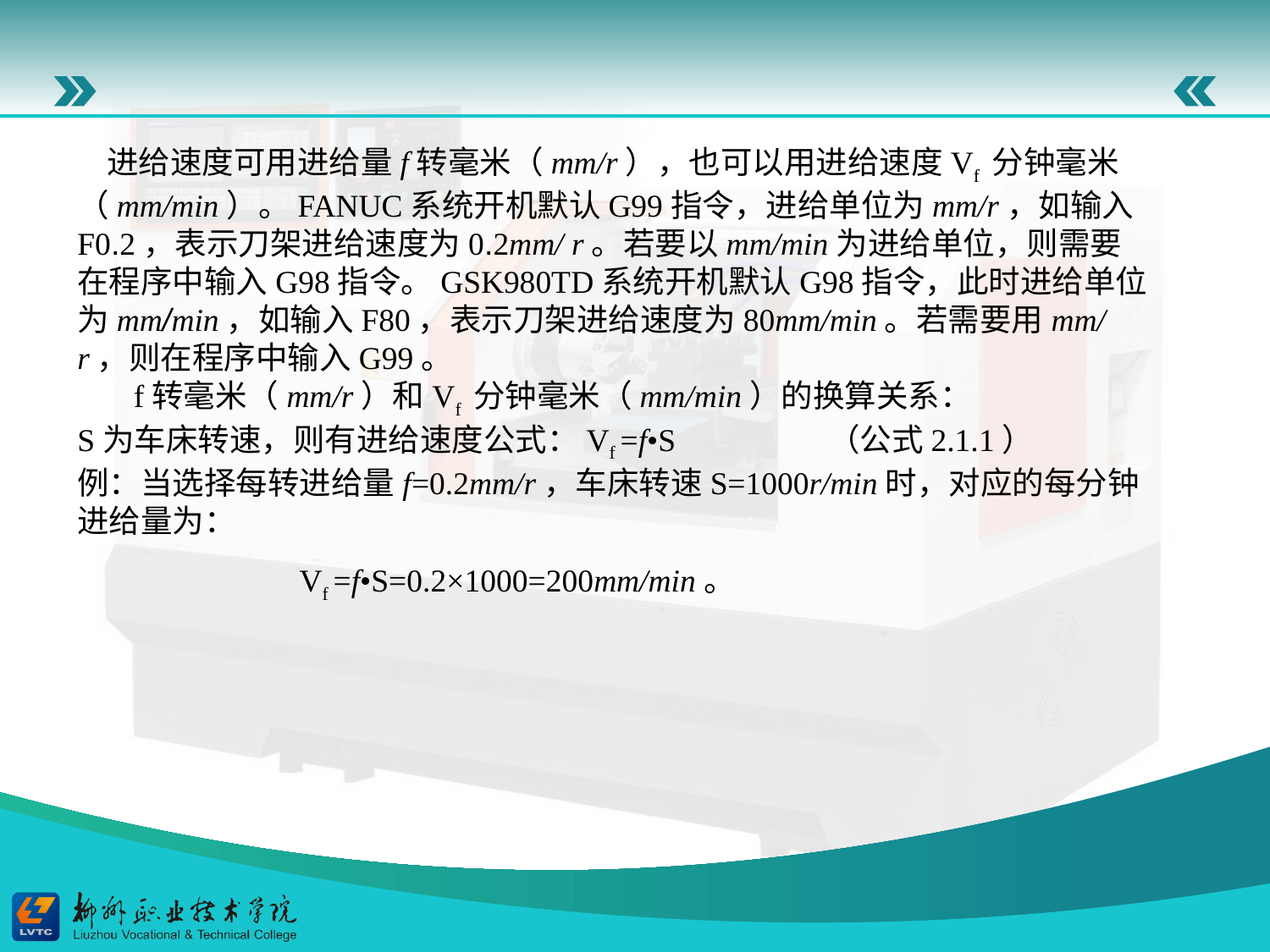

进给速度可用进给量f转毫米（mm/r），也可以用进给速度Vf 分钟毫米（mm/min）。FANUC系统开机默认G99指令，进给单位为mm/r，如输入F0.2，表示刀架进给速度为0.2mm/ r。若要以mm/min为进给单位，则需要在程序中输入G98指令。GSK980TD系统开机默认G98指令，此时进给单位为mm/min，如输入F80，表示刀架进给速度为80mm/min。若需要用mm/r，则在程序中输入G99。       f转毫米（mm/r）和Vf 分钟毫米（mm/min）的换算关系：S为车床转速，则有进给速度公式：Vf =f•S                  （公式2.1.1）例：当选择每转进给量f=0.2mm/r，车床转速S=1000r/min时，对应的每分钟进给量为：                       Vf =f•S=0.2×1000=200mm/min。